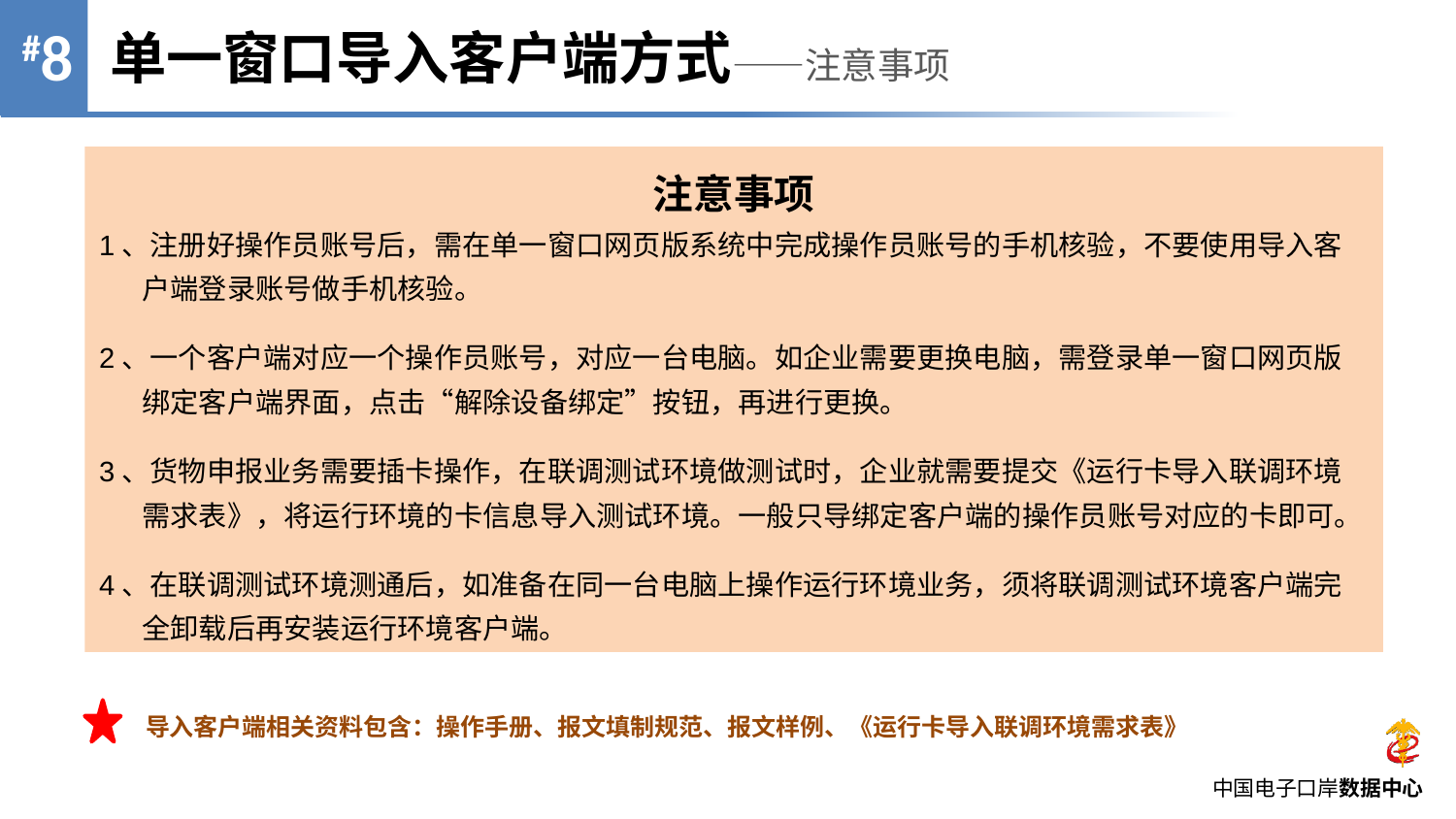

#8
单一窗口导入客户端方式——注意事项
注意事项
1、注册好操作员账号后，需在单一窗口网页版系统中完成操作员账号的手机核验，不要使用导入客户端登录账号做手机核验。

2、一个客户端对应一个操作员账号，对应一台电脑。如企业需要更换电脑，需登录单一窗口网页版绑定客户端界面，点击“解除设备绑定”按钮，再进行更换。

3、货物申报业务需要插卡操作，在联调测试环境做测试时，企业就需要提交《运行卡导入联调环境需求表》，将运行环境的卡信息导入测试环境。一般只导绑定客户端的操作员账号对应的卡即可。

4、在联调测试环境测通后，如准备在同一台电脑上操作运行环境业务，须将联调测试环境客户端完全卸载后再安装运行环境客户端。
导入客户端相关资料包含：操作手册、报文填制规范、报文样例、《运行卡导入联调环境需求表》